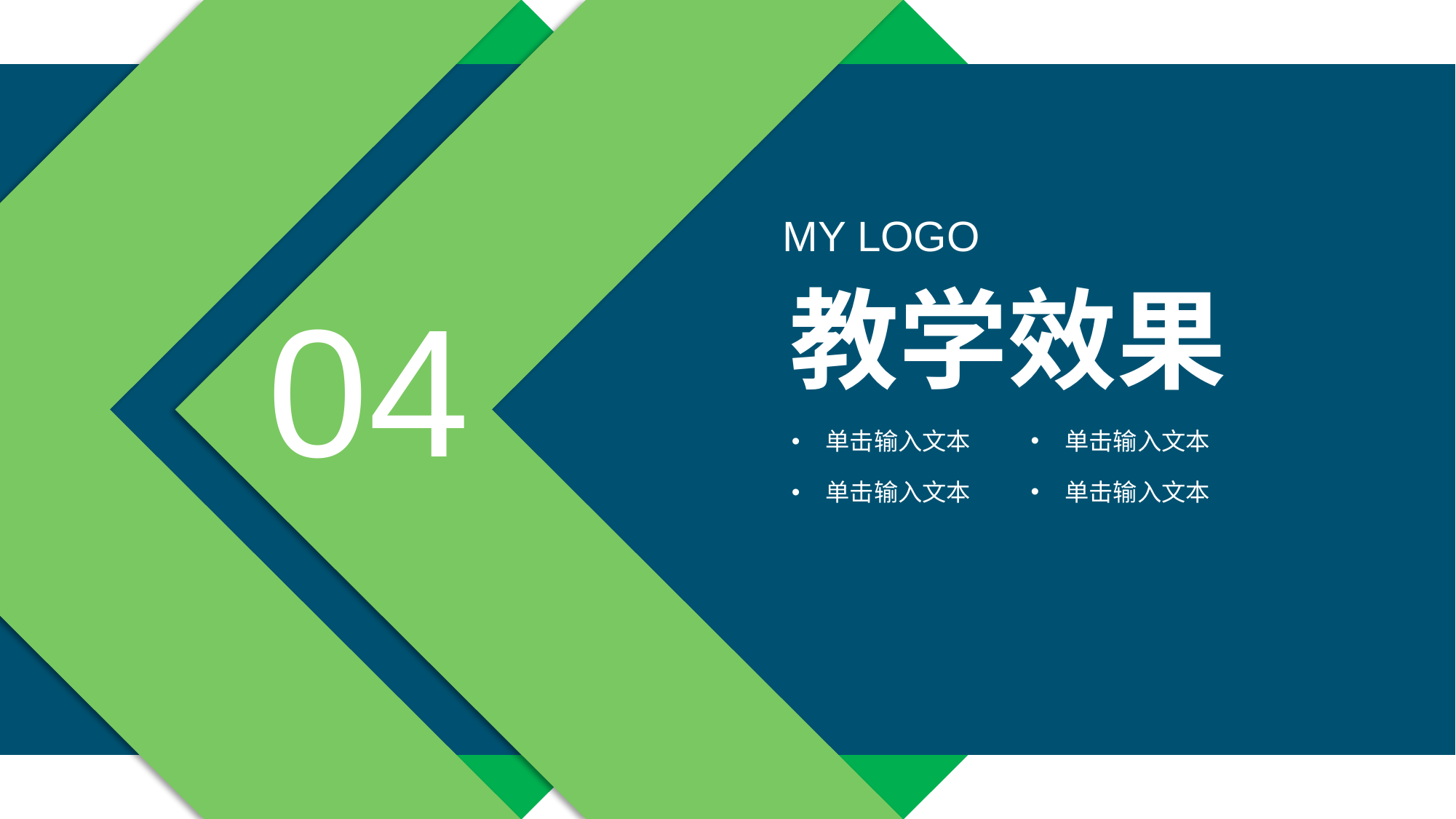

MY LOGO
教学效果
04
单击输入文本
单击输入文本
单击输入文本
单击输入文本